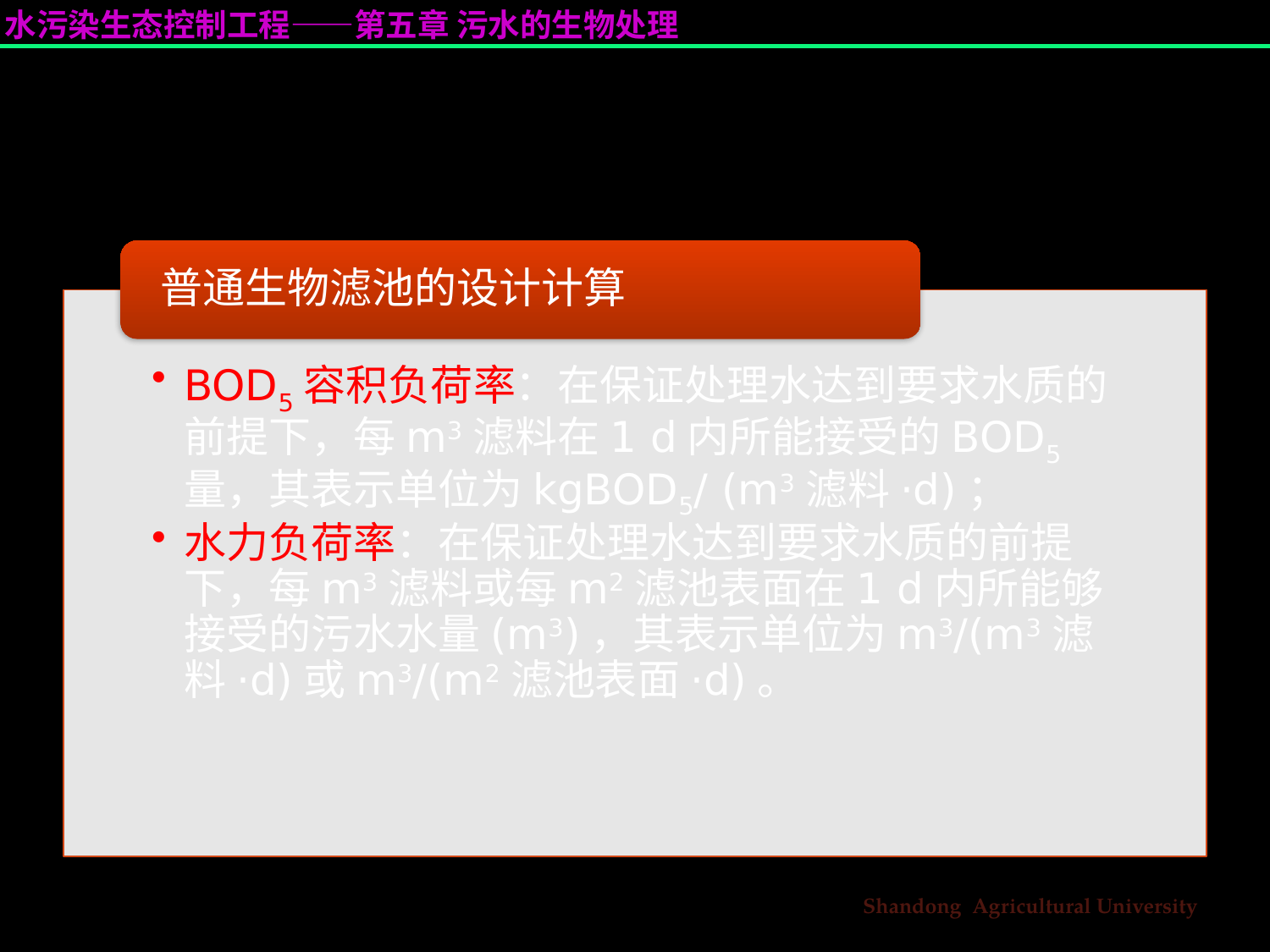

#
BOD5容积负荷率：在保证处理水达到要求水质的前提下，每m3滤料在1 d内所能接受的BOD5量，其表示单位为kgBOD5/ (m3滤料·d)；
水力负荷率：在保证处理水达到要求水质的前提下，每m3滤料或每m2滤池表面在1 d内所能够接受的污水水量(m3)，其表示单位为m3/(m3滤料·d)或m3/(m2滤池表面·d)。
普通生物滤池的设计计算